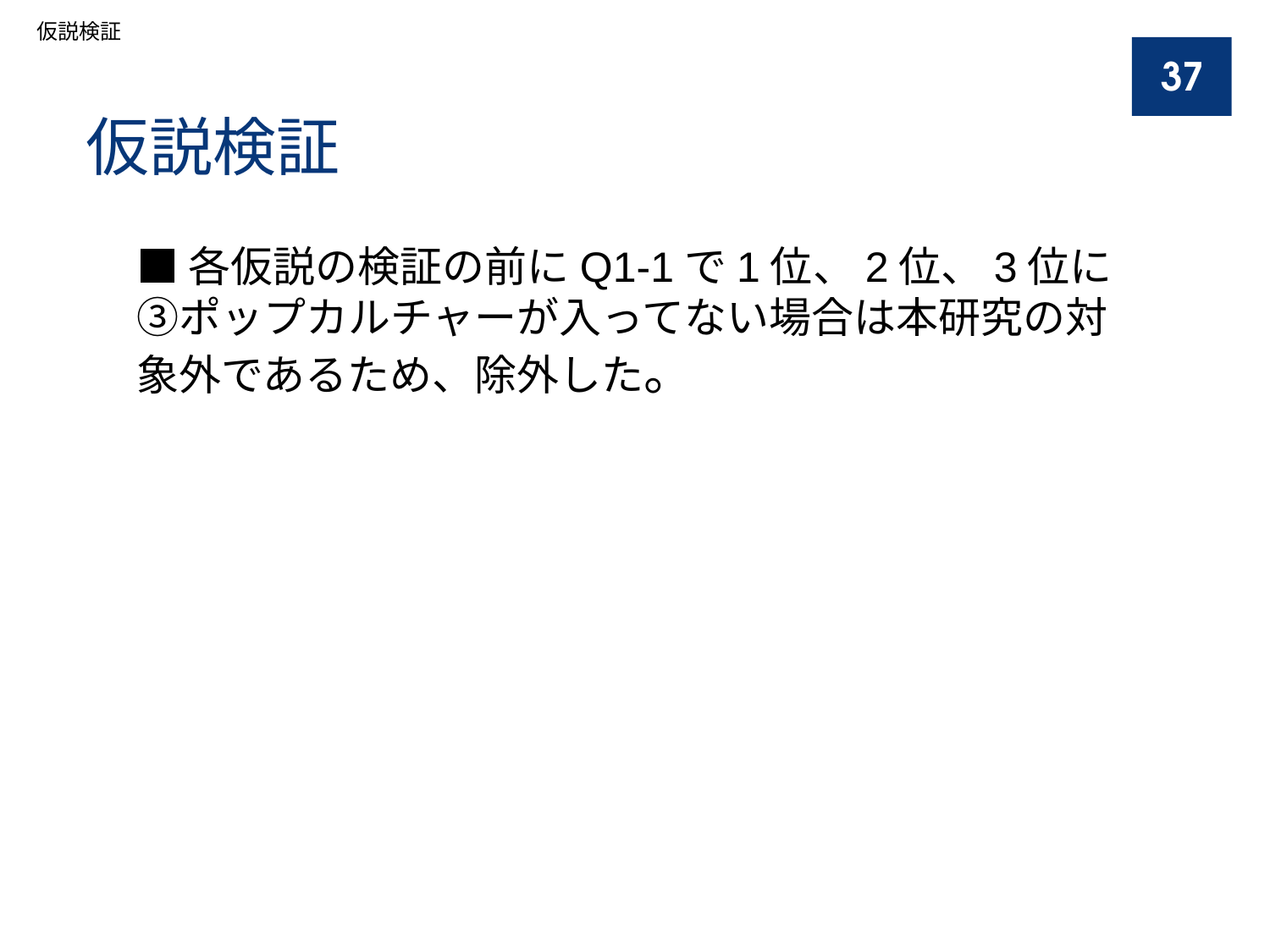

仮説検証
37
仮説検証
■各仮説の検証の前にQ1-1で1位、2位、3位に③ポップカルチャーが入ってない場合は本研究の対象外であるため、除外した。